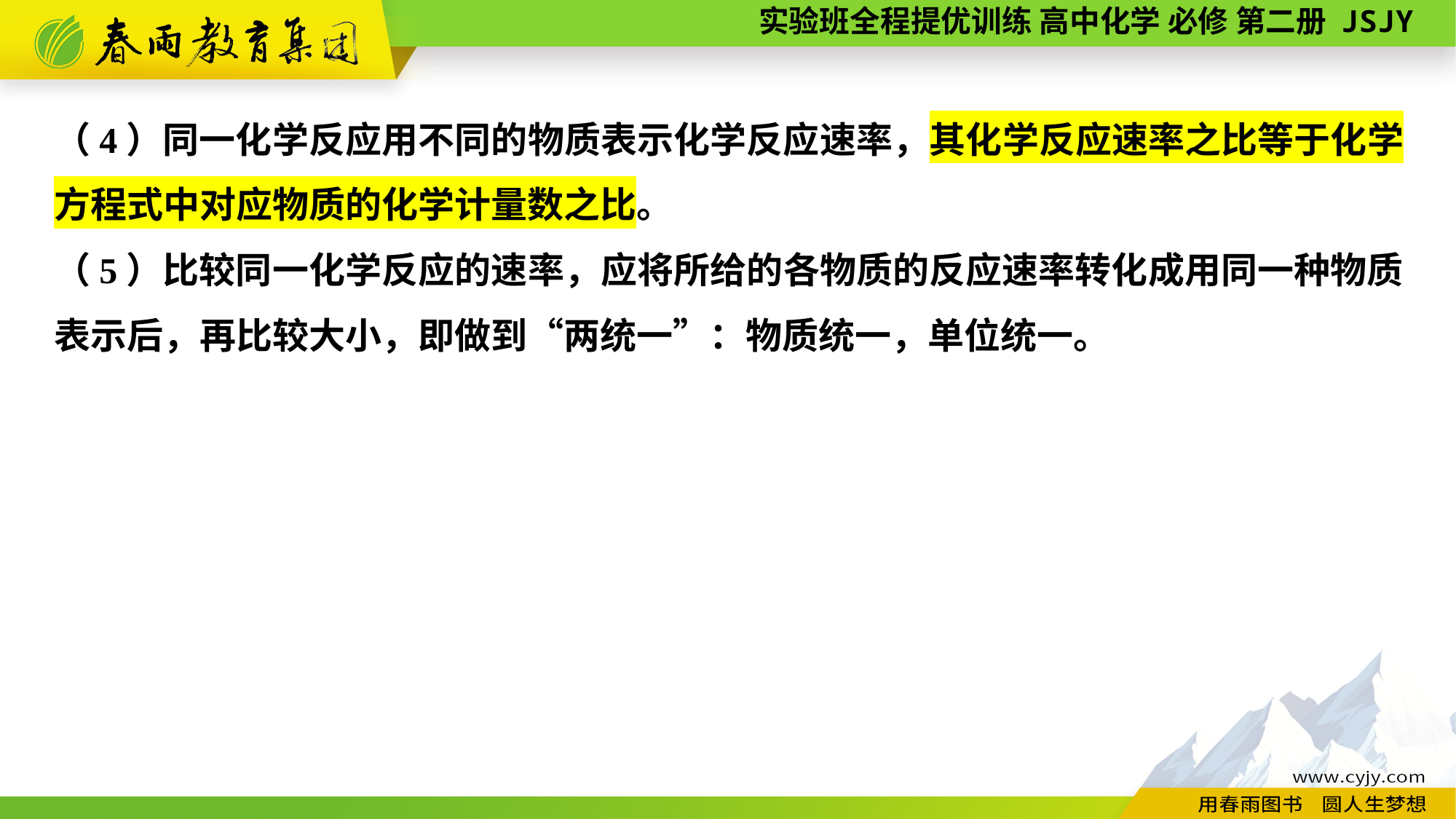

（4）同一化学反应用不同的物质表示化学反应速率，其化学反应速率之比等于化学方程式中对应物质的化学计量数之比。
（5）比较同一化学反应的速率，应将所给的各物质的反应速率转化成用同一种物质表示后，再比较大小，即做到“两统一”：物质统一，单位统一。